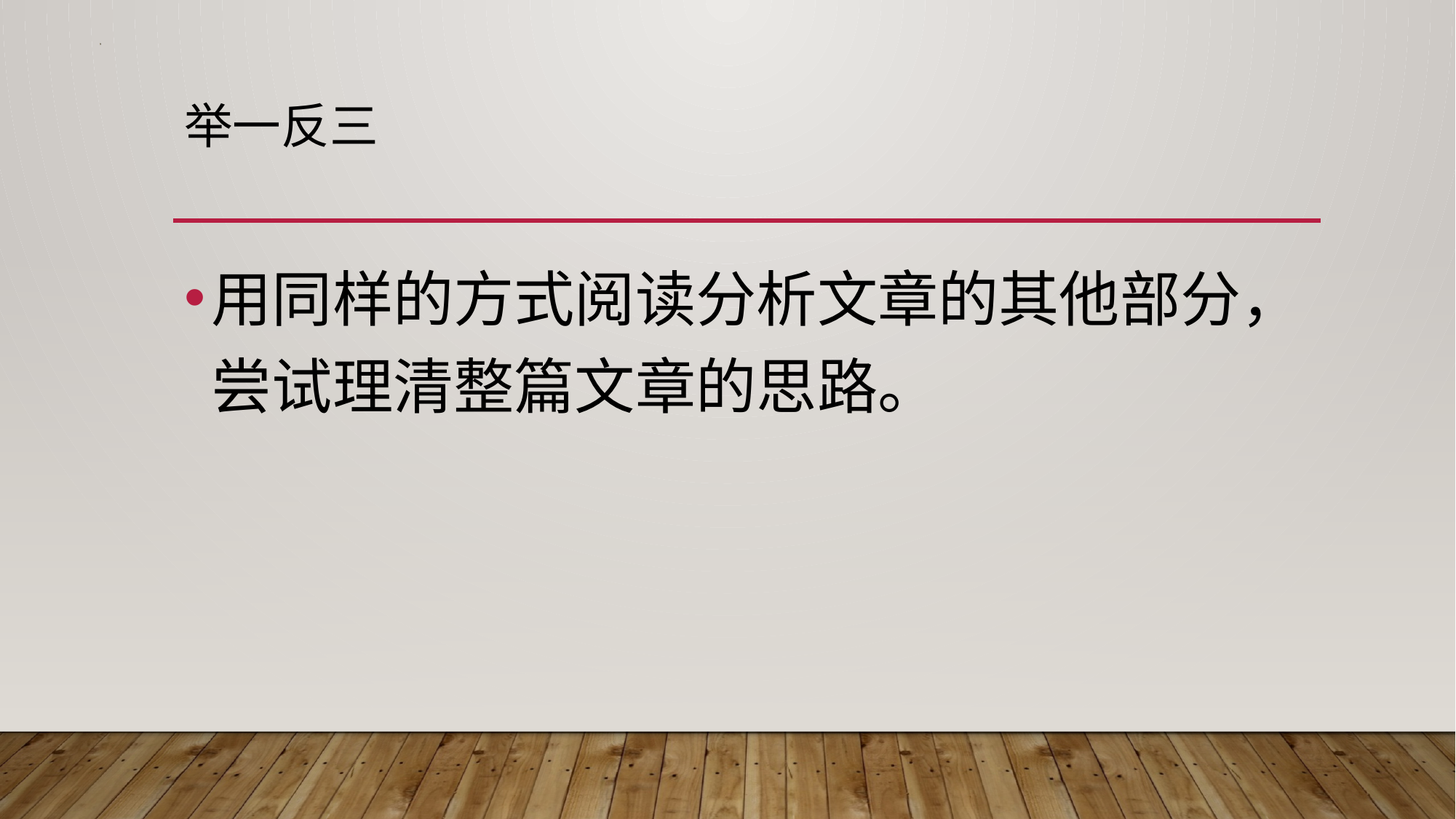

# 举一反三
用同样的方式阅读分析文章的其他部分，尝试理清整篇文章的思路。